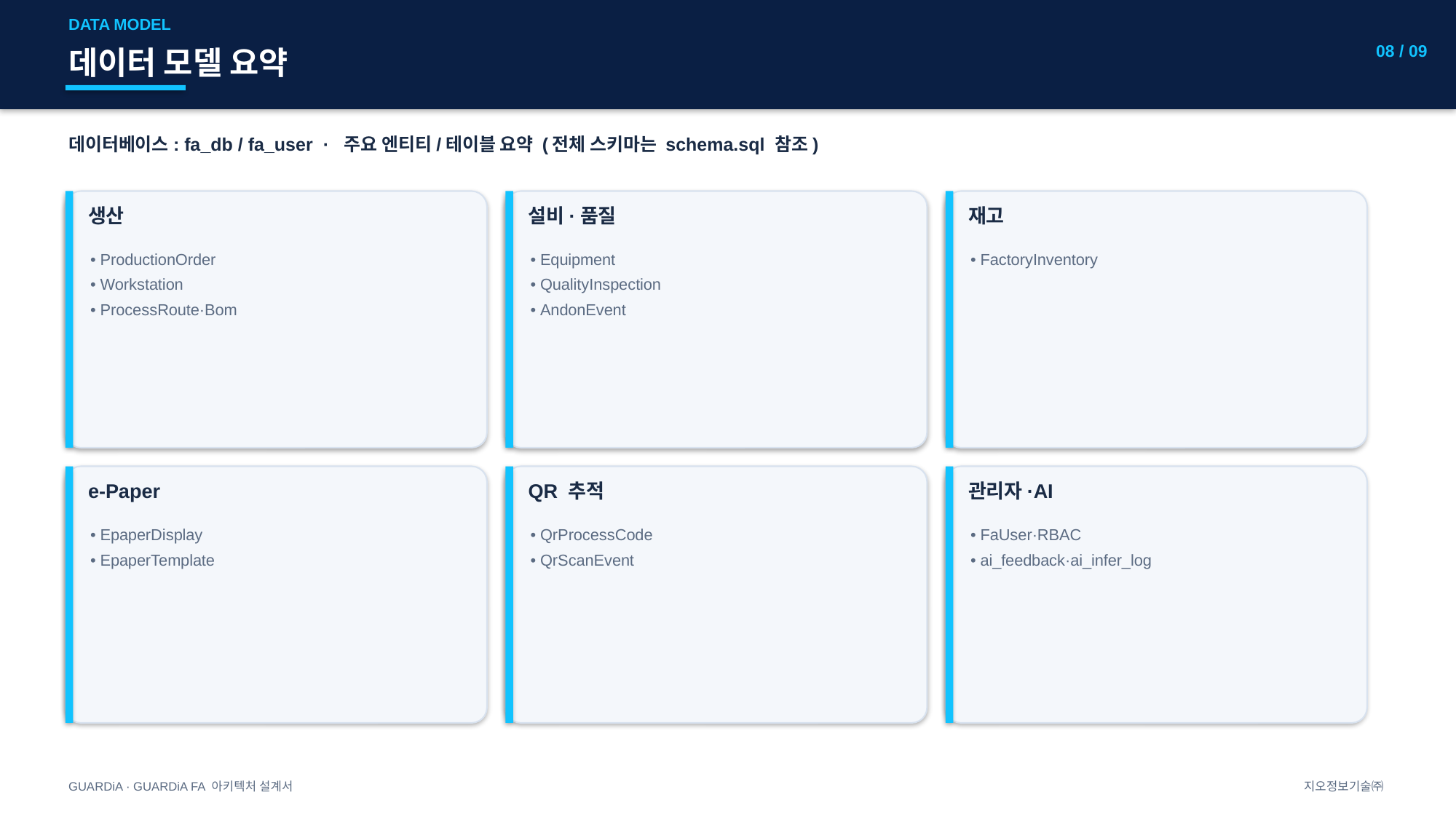

DATA MODEL
08 / 09
데이터 모델 요약

데이터베이스: fa_db / fa_user  ·  주요 엔티티/테이블 요약 (전체 스키마는 schema.sql 참조)

생산
설비·품질
재고
• ProductionOrder
• Workstation
• ProcessRoute·Bom
• Equipment
• QualityInspection
• AndonEvent
• FactoryInventory

e-Paper
QR 추적
관리자·AI
• EpaperDisplay
• EpaperTemplate
• QrProcessCode
• QrScanEvent
• FaUser·RBAC
• ai_feedback·ai_infer_log
GUARDiA · GUARDiA FA 아키텍처 설계서
지오정보기술㈜